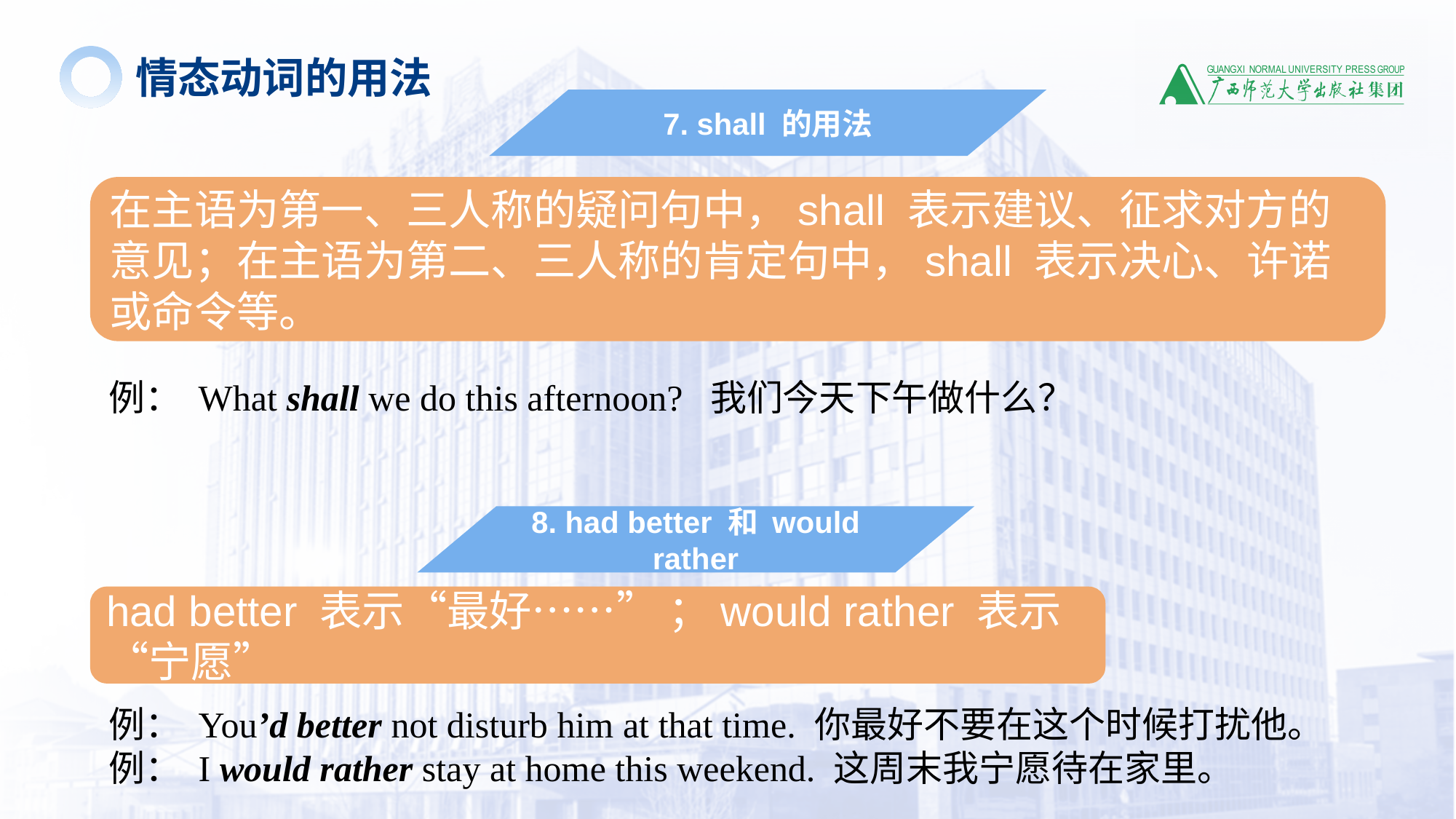

情态动词的用法

7. shall 的用法
在主语为第一、三人称的疑问句中，shall 表示建议、征求对方的意见；在主语为第二、三人称的肯定句中，shall 表示决心、许诺或命令等。
例： What shall we do this afternoon?  我们今天下午做什么？
8. had better 和 would rather
had better 表示“最好……” ；would rather 表示“宁愿”
例： You’d better not disturb him at that time. 你最好不要在这个时候打扰他。
例： I would rather stay at home this weekend. 这周末我宁愿待在家里。